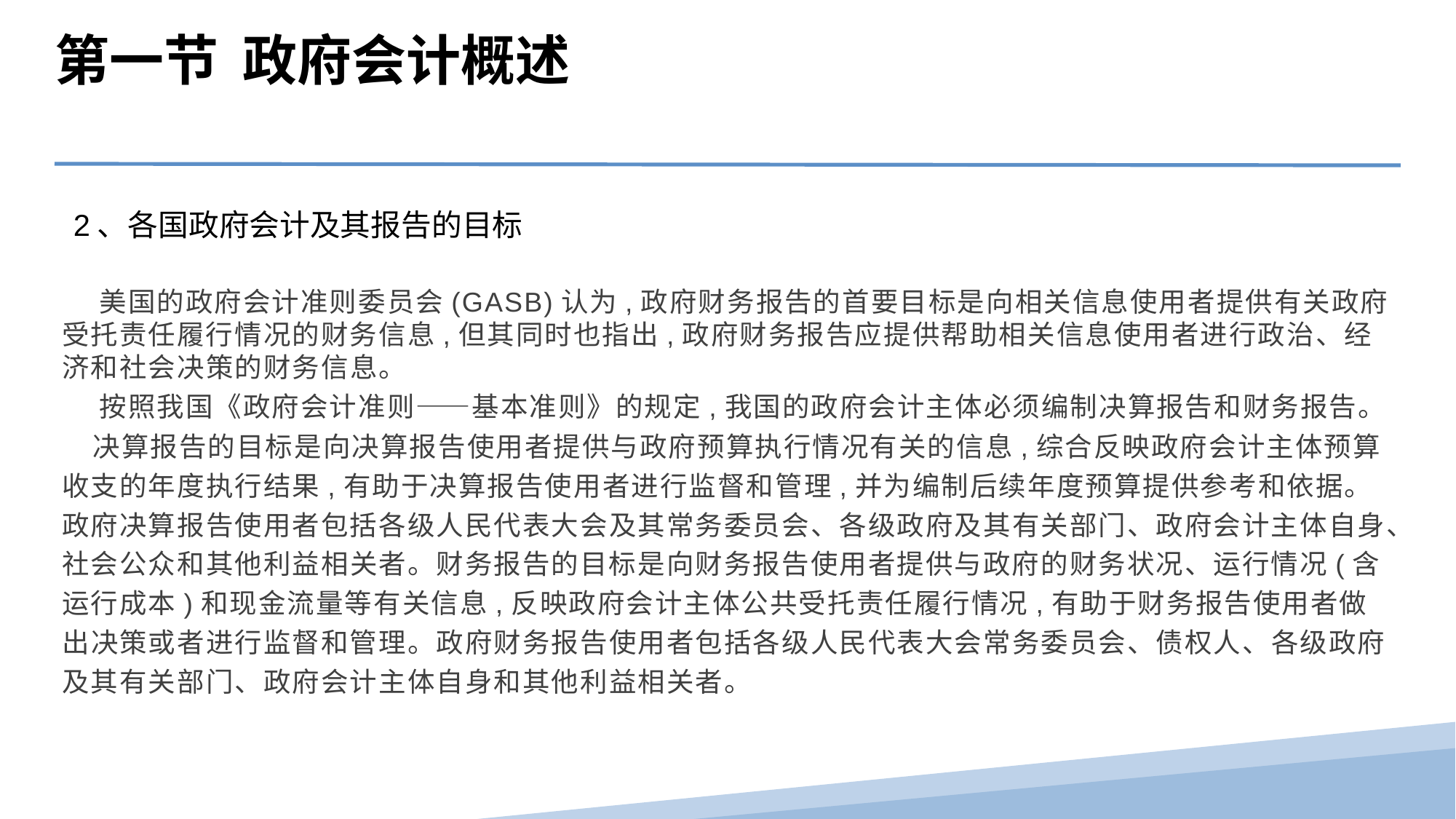

第一节  政府会计概述
2、各国政府会计及其报告的目标
    美国的政府会计准则委员会(GASB)认为,政府财务报告的首要目标是向相关信息使用者提供有关政府受托责任履行情况的财务信息,但其同时也指出,政府财务报告应提供帮助相关信息使用者进行政治、经济和社会决策的财务信息。
    按照我国《政府会计准则——基本准则》的规定,我国的政府会计主体必须编制决算报告和财务报告。     决算报告的目标是向决算报告使用者提供与政府预算执行情况有关的信息,综合反映政府会计主体预算收支的年度执行结果,有助于决算报告使用者进行监督和管理,并为编制后续年度预算提供参考和依据。政府决算报告使用者包括各级人民代表大会及其常务委员会、各级政府及其有关部门、政府会计主体自身、社会公众和其他利益相关者。财务报告的目标是向财务报告使用者提供与政府的财务状况、运行情况(含运行成本)和现金流量等有关信息,反映政府会计主体公共受托责任履行情况,有助于财务报告使用者做出决策或者进行监督和管理。政府财务报告使用者包括各级人民代表大会常务委员会、债权人、各级政府及其有关部门、政府会计主体自身和其他利益相关者。